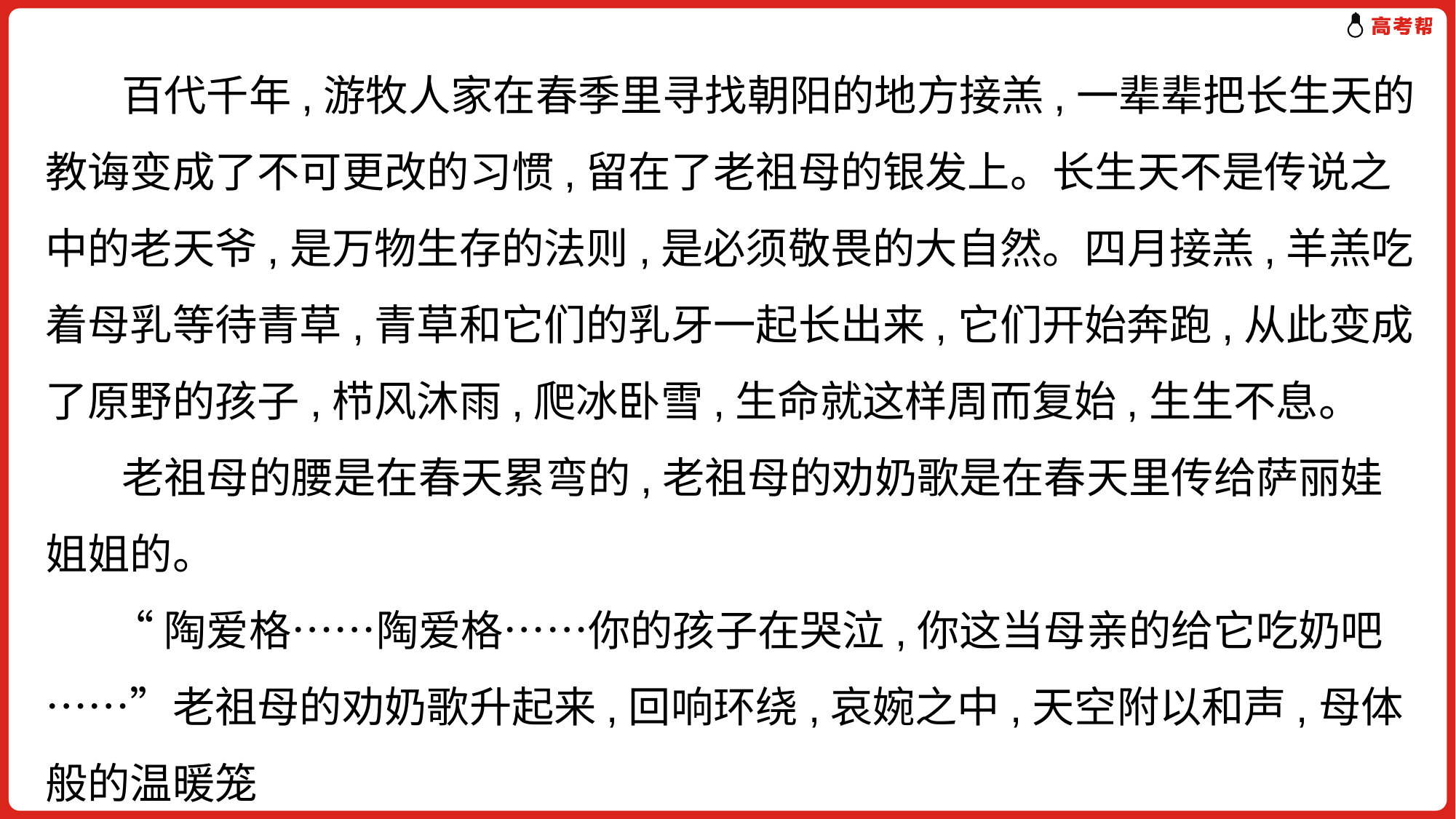

百代千年,游牧人家在春季里寻找朝阳的地方接羔,一辈辈把长生天的教诲变成了不可更改的习惯,留在了老祖母的银发上。长生天不是传说之中的老天爷,是万物生存的法则,是必须敬畏的大自然。四月接羔,羊羔吃着母乳等待青草,青草和它们的乳牙一起长出来,它们开始奔跑,从此变成了原野的孩子,栉风沐雨,爬冰卧雪,生命就这样周而复始,生生不息。
       老祖母的腰是在春天累弯的,老祖母的劝奶歌是在春天里传给萨丽娃姐姐的。
       “陶爱格……陶爱格……你的孩子在哭泣,你这当母亲的给它吃奶吧……”老祖母的劝奶歌升起来,回响环绕,哀婉之中,天空附以和声,母体般的温暖笼